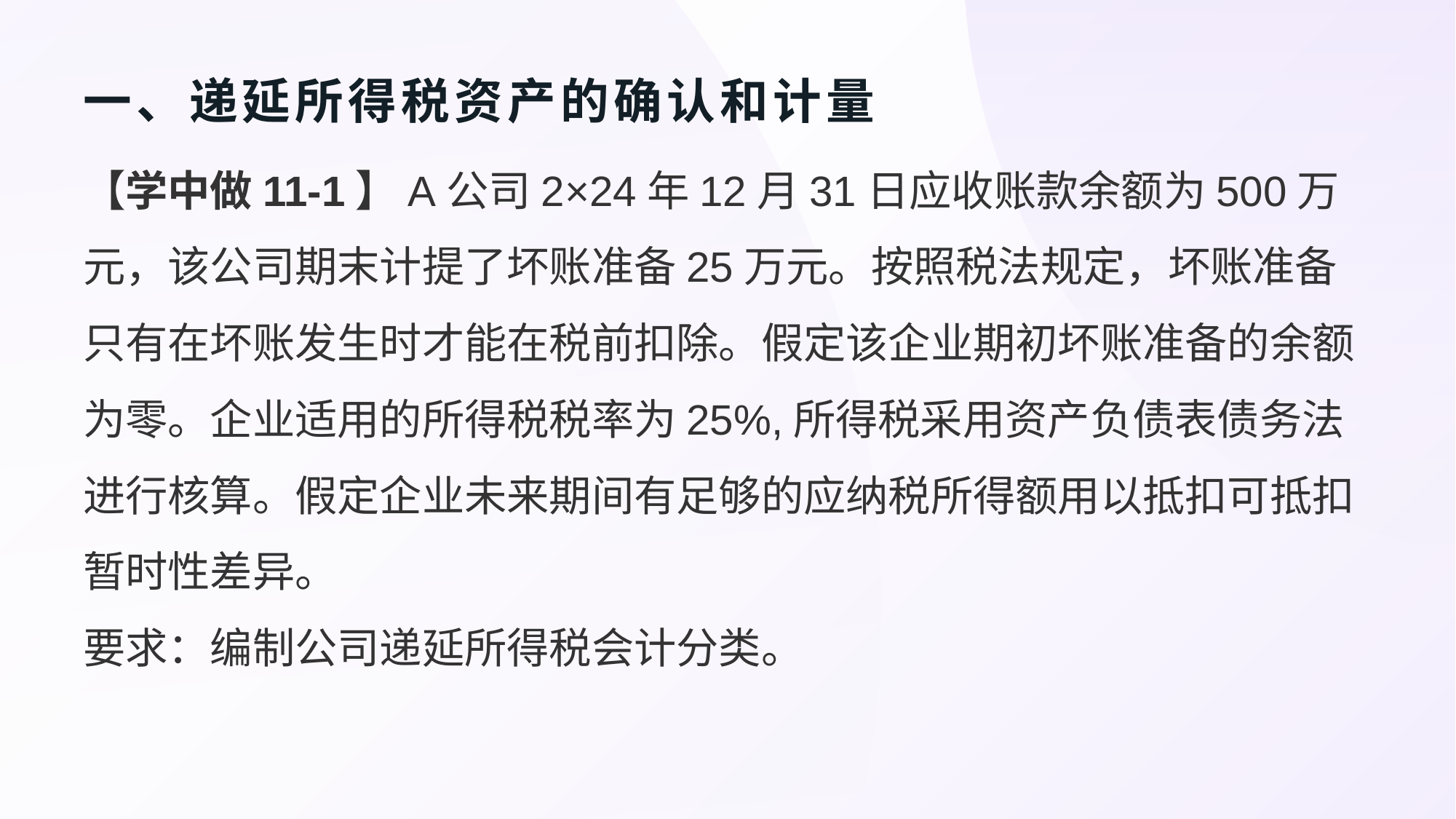

# 一、递延所得税资产的确认和计量
【学中做11-1】A公司2×24年12月31日应收账款余额为500万元，该公司期末计提了坏账准备25万元。按照税法规定，坏账准备只有在坏账发生时才能在税前扣除。假定该企业期初坏账准备的余额为零。企业适用的所得税税率为25%,所得税采用资产负债表债务法进行核算。假定企业未来期间有足够的应纳税所得额用以抵扣可抵扣暂时性差异。
要求：编制公司递延所得税会计分类。